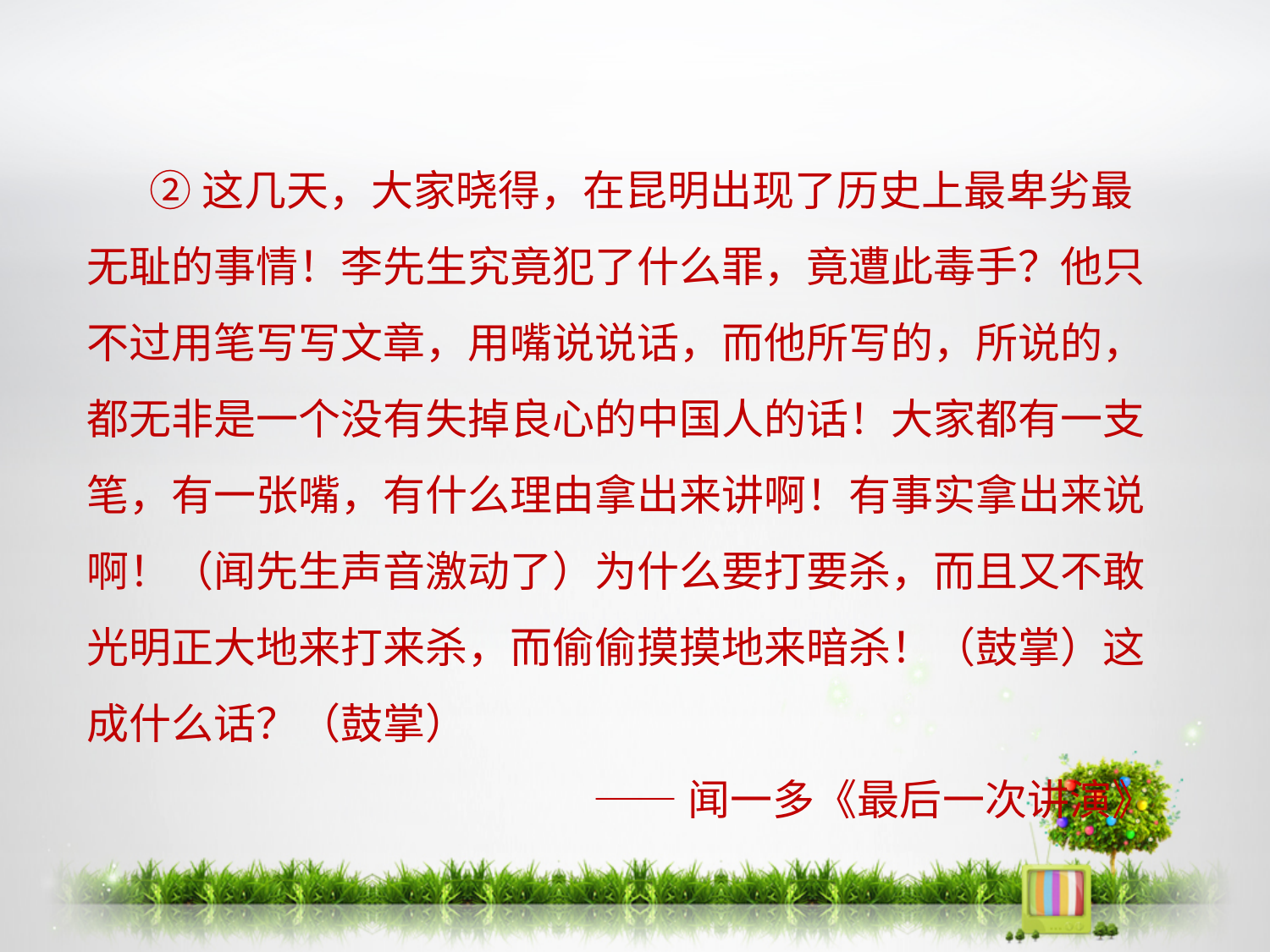

②这几天，大家晓得，在昆明出现了历史上最卑劣最无耻的事情！李先生究竟犯了什么罪，竟遭此毒手？他只不过用笔写写文章，用嘴说说话，而他所写的，所说的，都无非是一个没有失掉良心的中国人的话！大家都有一支笔，有一张嘴，有什么理由拿出来讲啊！有事实拿出来说啊！（闻先生声音激动了）为什么要打要杀，而且又不敢光明正大地来打来杀，而偷偷摸摸地来暗杀！（鼓掌）这成什么话？（鼓掌）
              ——闻一多《最后一次讲演》